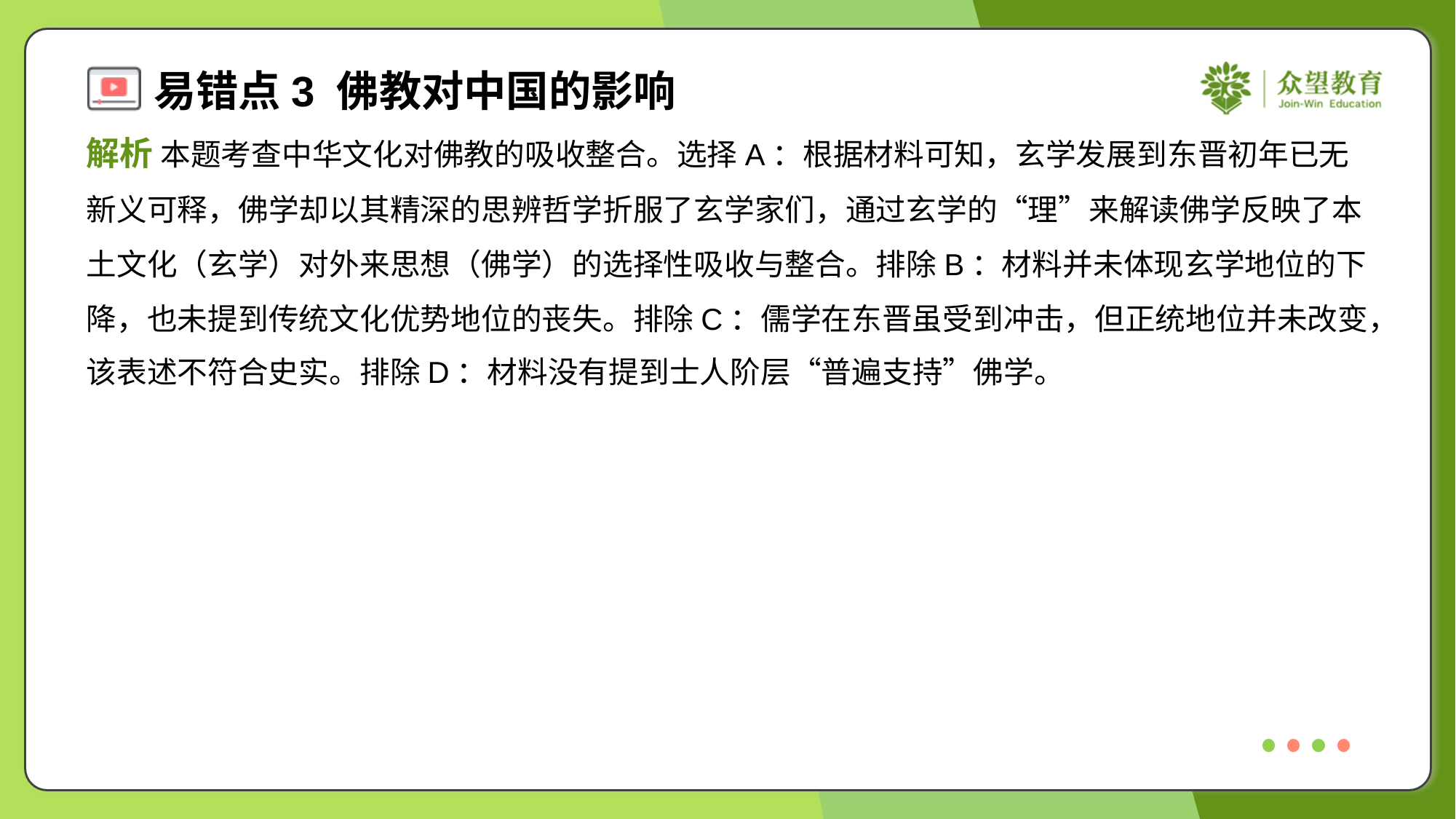

解析 本题考查中华文化对佛教的吸收整合。选择A：根据材料可知，玄学发展到东晋初年已无
新义可释，佛学却以其精深的思辨哲学折服了玄学家们，通过玄学的“理”来解读佛学反映了本
土文化（玄学）对外来思想（佛学）的选择性吸收与整合。排除B：材料并未体现玄学地位的下
降，也未提到传统文化优势地位的丧失。排除C：儒学在东晋虽受到冲击，但正统地位并未改变，
该表述不符合史实。排除D：材料没有提到士人阶层“普遍支持”佛学。